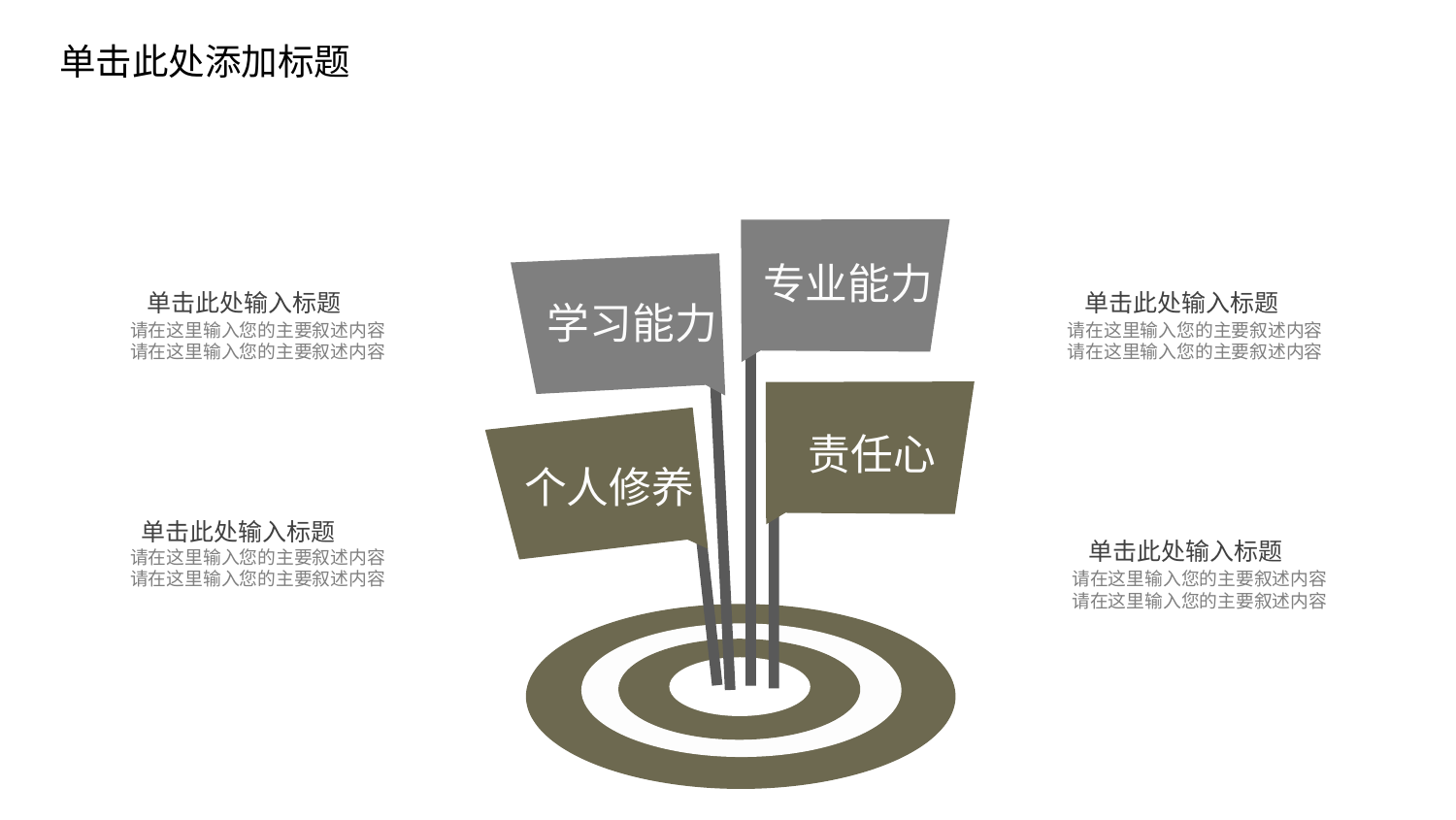

专业能力

学习能力

 单击此处输入标题
请在这里输入您的主要叙述内容
请在这里输入您的主要叙述内容

 单击此处输入标题
请在这里输入您的主要叙述内容
请在这里输入您的主要叙述内容

责任心

个人修养
 单击此处输入标题
请在这里输入您的主要叙述内容
请在这里输入您的主要叙述内容

 单击此处输入标题
请在这里输入您的主要叙述内容
请在这里输入您的主要叙述内容